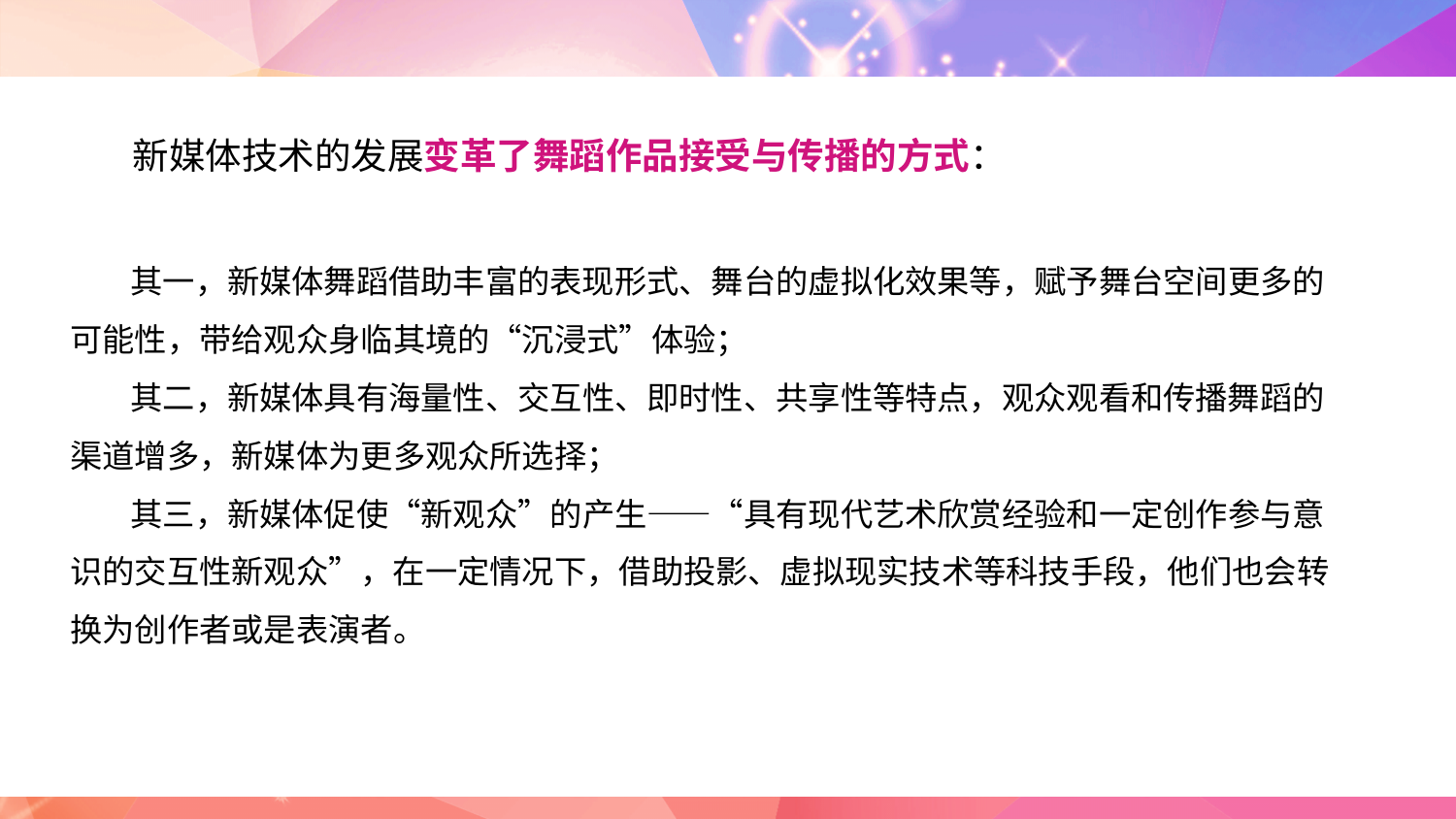

新媒体技术的发展变革了舞蹈作品接受与传播的方式：

 其一，新媒体舞蹈借助丰富的表现形式、舞台的虚拟化效果等，赋予舞台空间更多的可能性，带给观众身临其境的“沉浸式”体验；
 其二，新媒体具有海量性、交互性、即时性、共享性等特点，观众观看和传播舞蹈的渠道增多，新媒体为更多观众所选择；
 其三，新媒体促使“新观众”的产生——“具有现代艺术欣赏经验和一定创作参与意识的交互性新观众”，在一定情况下，借助投影、虚拟现实技术等科技手段，他们也会转换为创作者或是表演者。